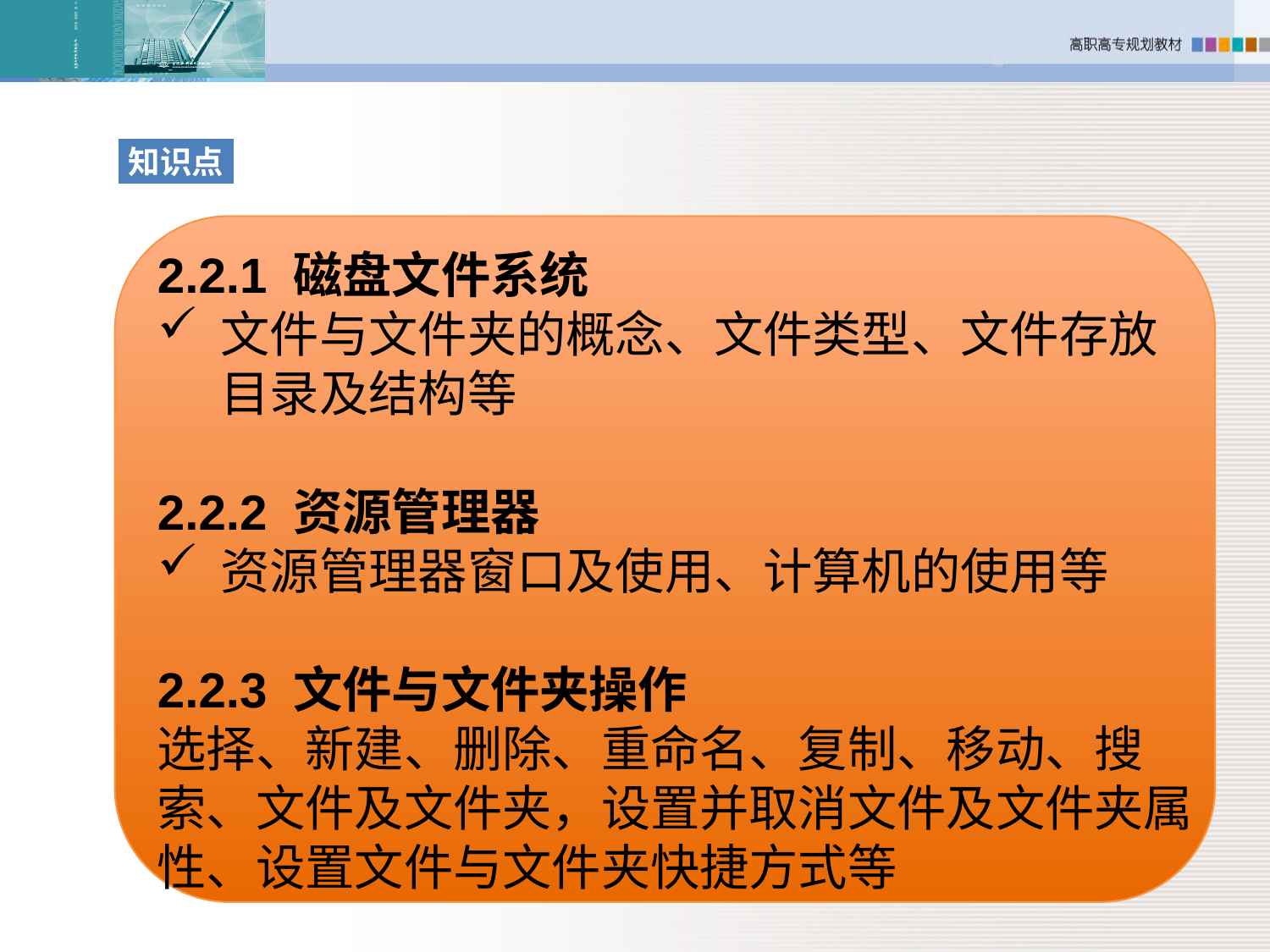

知识点

2.2.1 磁盘文件系统
文件与文件夹的概念、文件类型、文件存放目录及结构等

2.2.2 资源管理器
资源管理器窗口及使用、计算机的使用等

2.2.3 文件与文件夹操作
选择、新建、删除、重命名、复制、移动、搜索、文件及文件夹，设置并取消文件及文件夹属性、设置文件与文件夹快捷方式等